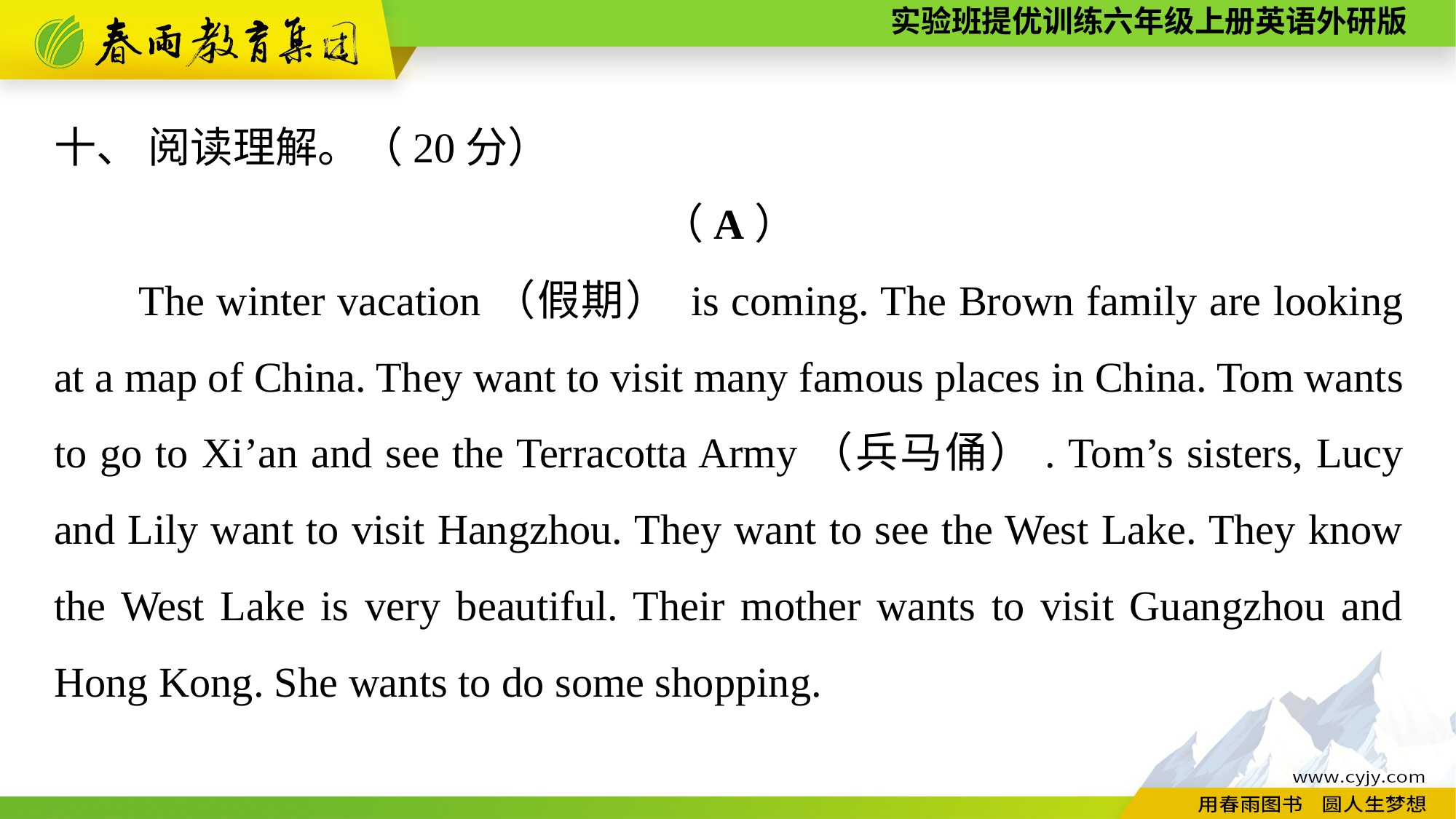

十、 阅读理解。（20分）
（A）
The winter vacation（假期） is coming. The Brown family are looking at a map of China. They want to visit many famous places in China. Tom wants to go to Xi’an and see the Terracotta Army（兵马俑）. Tom’s sisters, Lucy and Lily want to visit Hangzhou. They want to see the West Lake. They know the West Lake is very beautiful. Their mother wants to visit Guangzhou and Hong Kong. She wants to do some shopping.